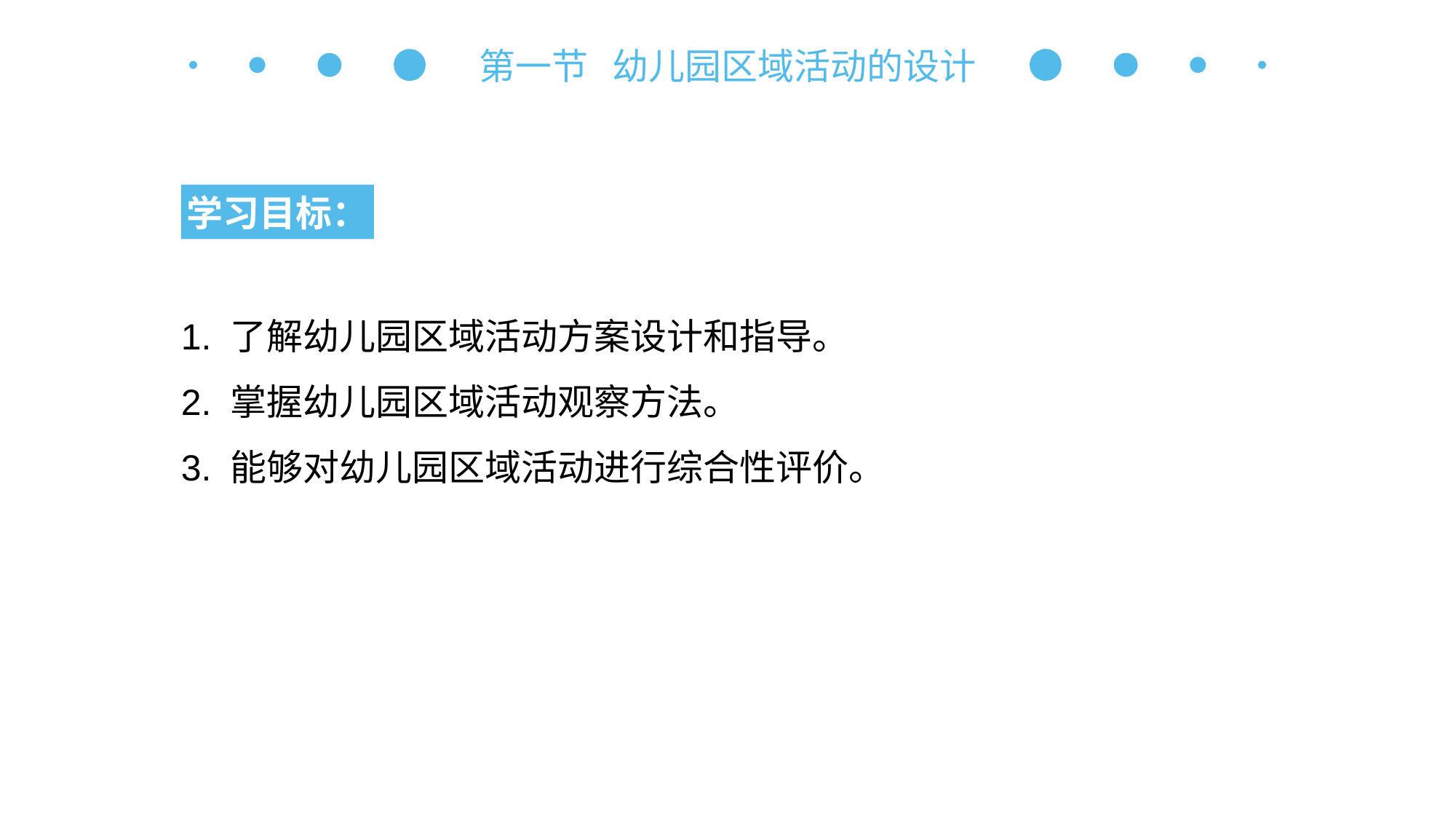

第一节   幼儿园区域活动的设计

学习目标：
1. 了解幼儿园区域活动方案设计和指导。
2. 掌握幼儿园区域活动观察方法。
3. 能够对幼儿园区域活动进行综合性评价。